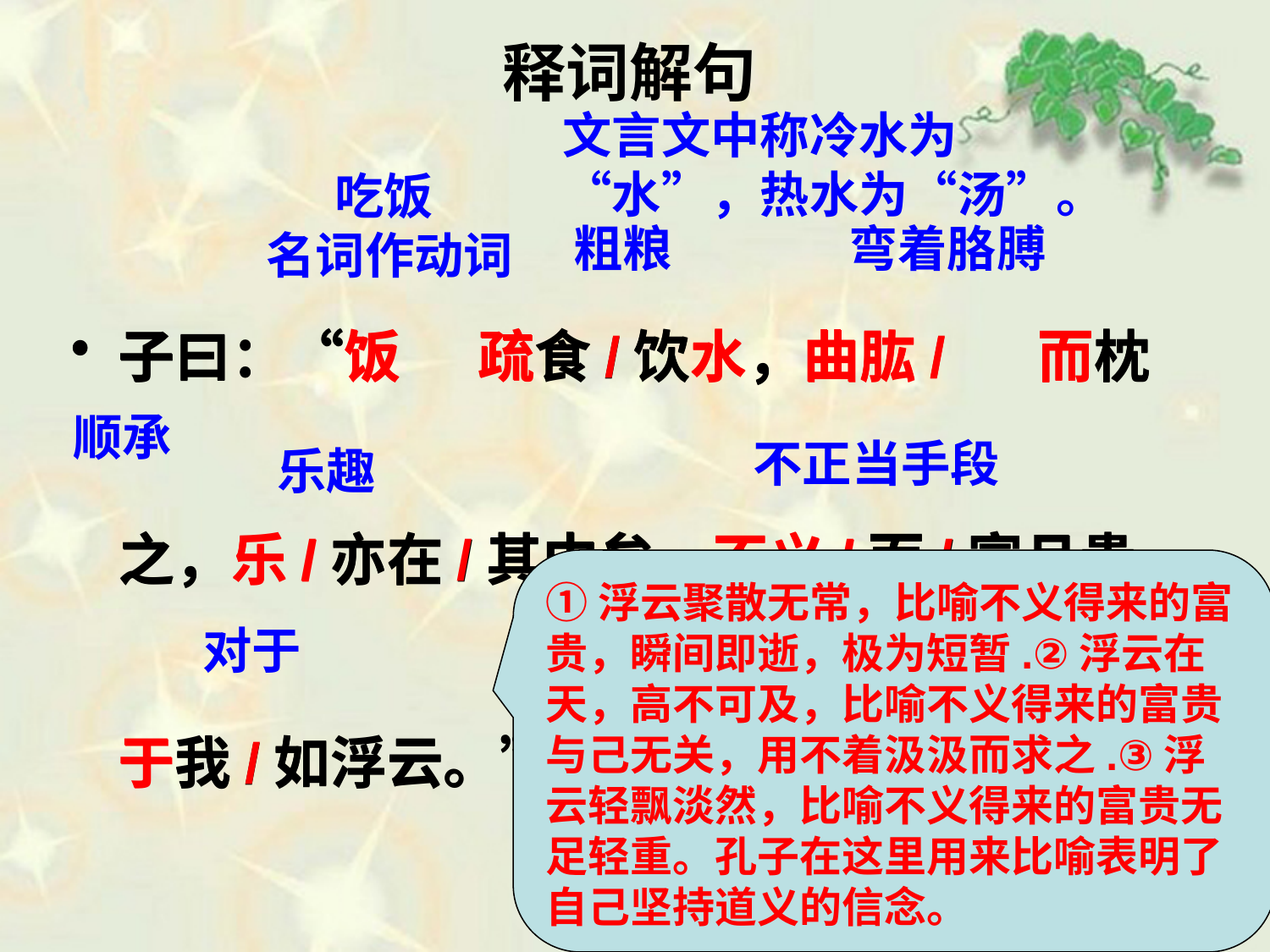

# 释词解句
文言文中称冷水为“水”，热水为“汤”。
     吃饭
名词作动词
子曰：“饭      疏食/饮水，曲肱/     而枕之，乐/亦在/其中矣。不义/而/富且贵，于我/如浮云。”
子曰：“饭      疏食/饮水，曲肱/     而枕之，乐/亦在/其中矣。不义/而/富且贵，于我/如浮云。”
粗粮
弯着胳膊
顺承
不正当手段
乐趣
①浮云聚散无常，比喻不义得来的富贵，瞬间即逝，极为短暂.②浮云在天，高不可及，比喻不义得来的富贵与己无关，用不着汲汲而求之.③浮云轻飘淡然，比喻不义得来的富贵无足轻重。孔子在这里用来比喻表明了自己坚持道义的信念。
对于